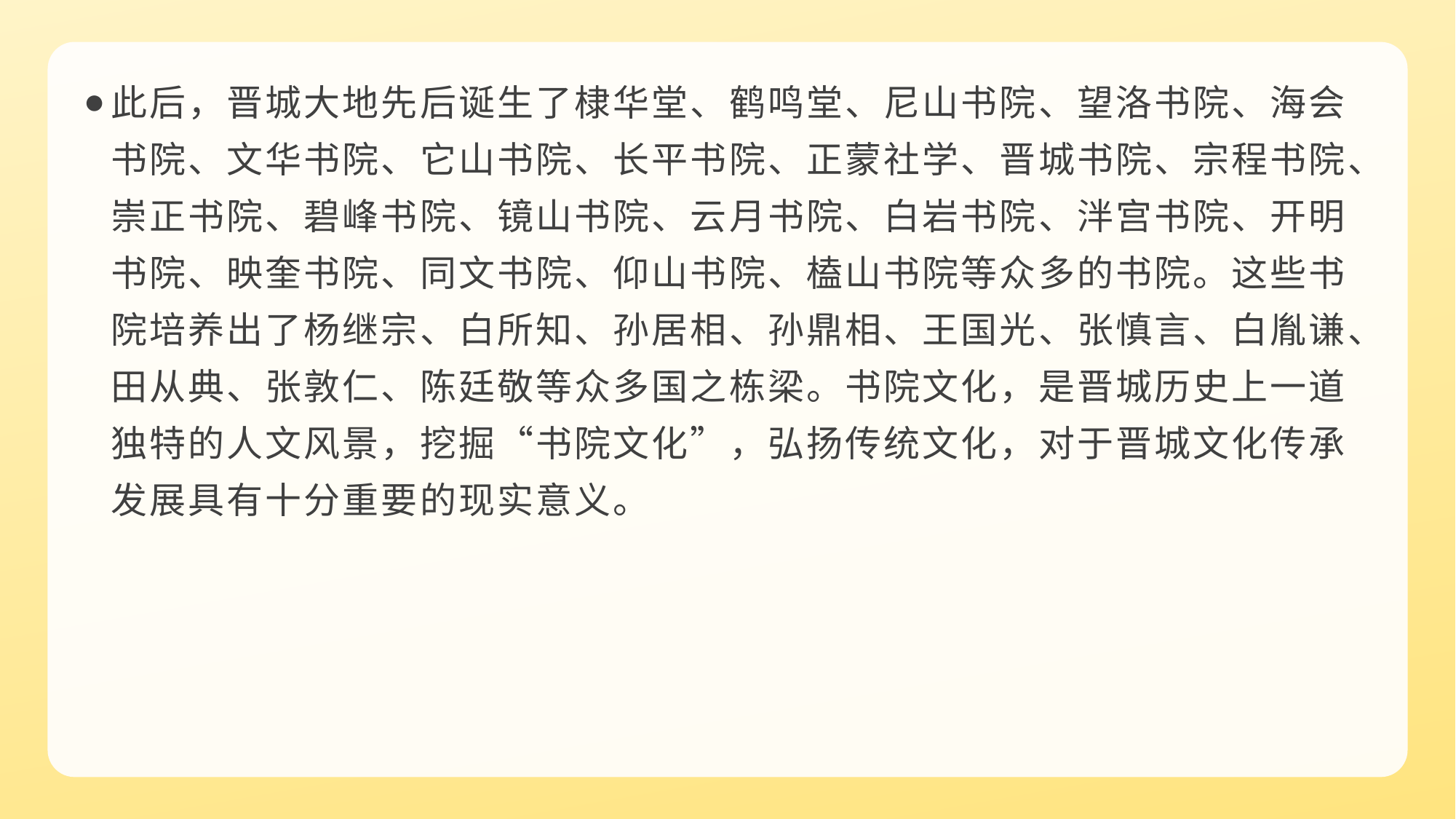

此后，晋城大地先后诞生了棣华堂、鹤鸣堂、尼山书院、望洛书院、海会书院、文华书院、它山书院、长平书院、正蒙社学、晋城书院、宗程书院、崇正书院、碧峰书院、镜山书院、云月书院、白岩书院、泮宫书院、开明书院、映奎书院、同文书院、仰山书院、榼山书院等众多的书院。这些书院培养出了杨继宗、白所知、孙居相、孙鼎相、王国光、张慎言、白胤谦、田从典、张敦仁、陈廷敬等众多国之栋梁。书院文化，是晋城历史上一道独特的人文风景，挖掘“书院文化”，弘扬传统文化，对于晋城文化传承发展具有十分重要的现实意义。